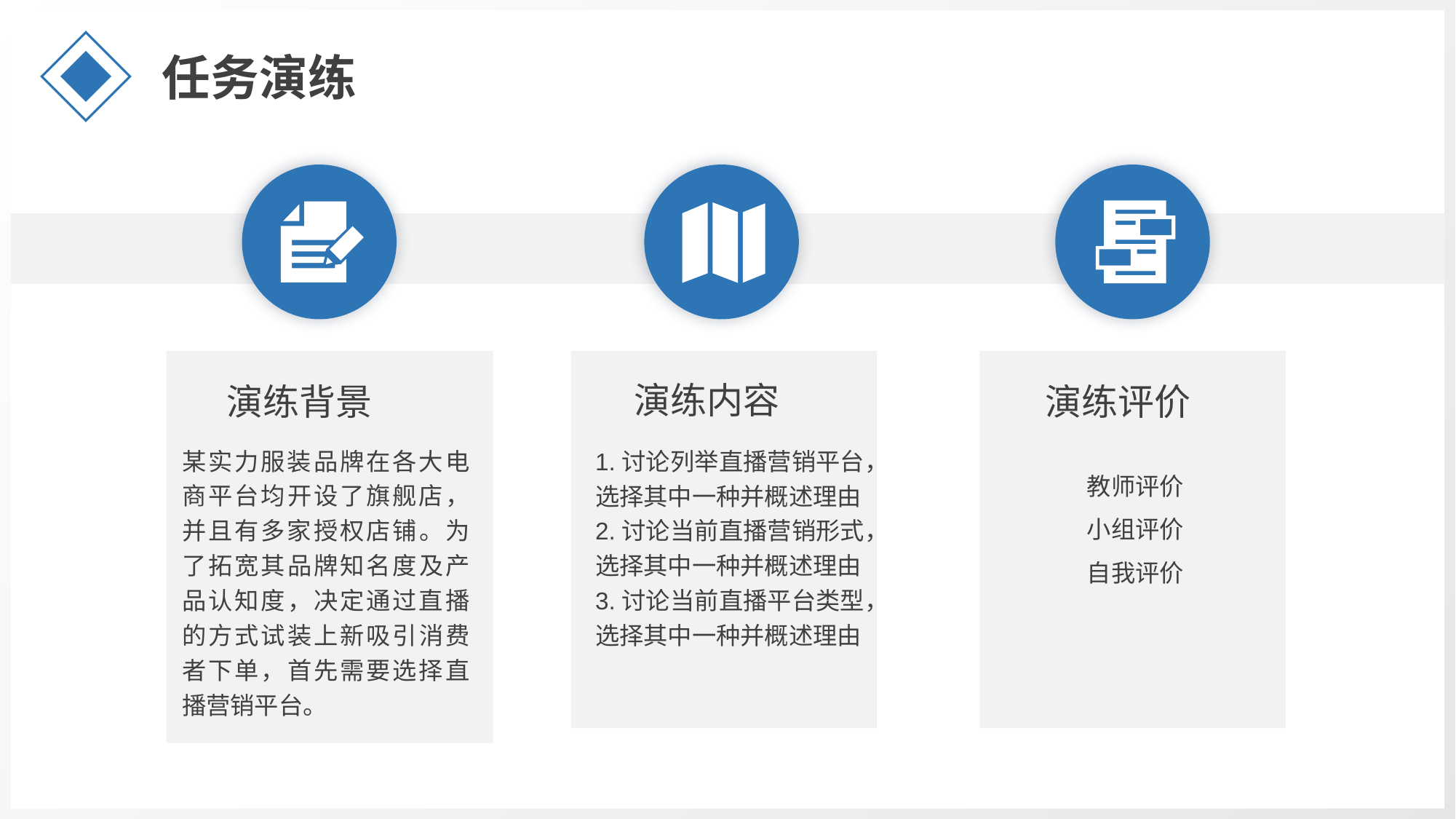

任务演练

演练内容
演练背景
演练评价
某实力服装品牌在各大电商平台均开设了旗舰店，并且有多家授权店铺。为了拓宽其品牌知名度及产品认知度，决定通过直播的方式试装上新吸引消费者下单，首先需要选择直播营销平台。
1.讨论列举直播营销平台，选择其中一种并概述理由
2.讨论当前直播营销形式，选择其中一种并概述理由
3.讨论当前直播平台类型，选择其中一种并概述理由
教师评价
小组评价
自我评价